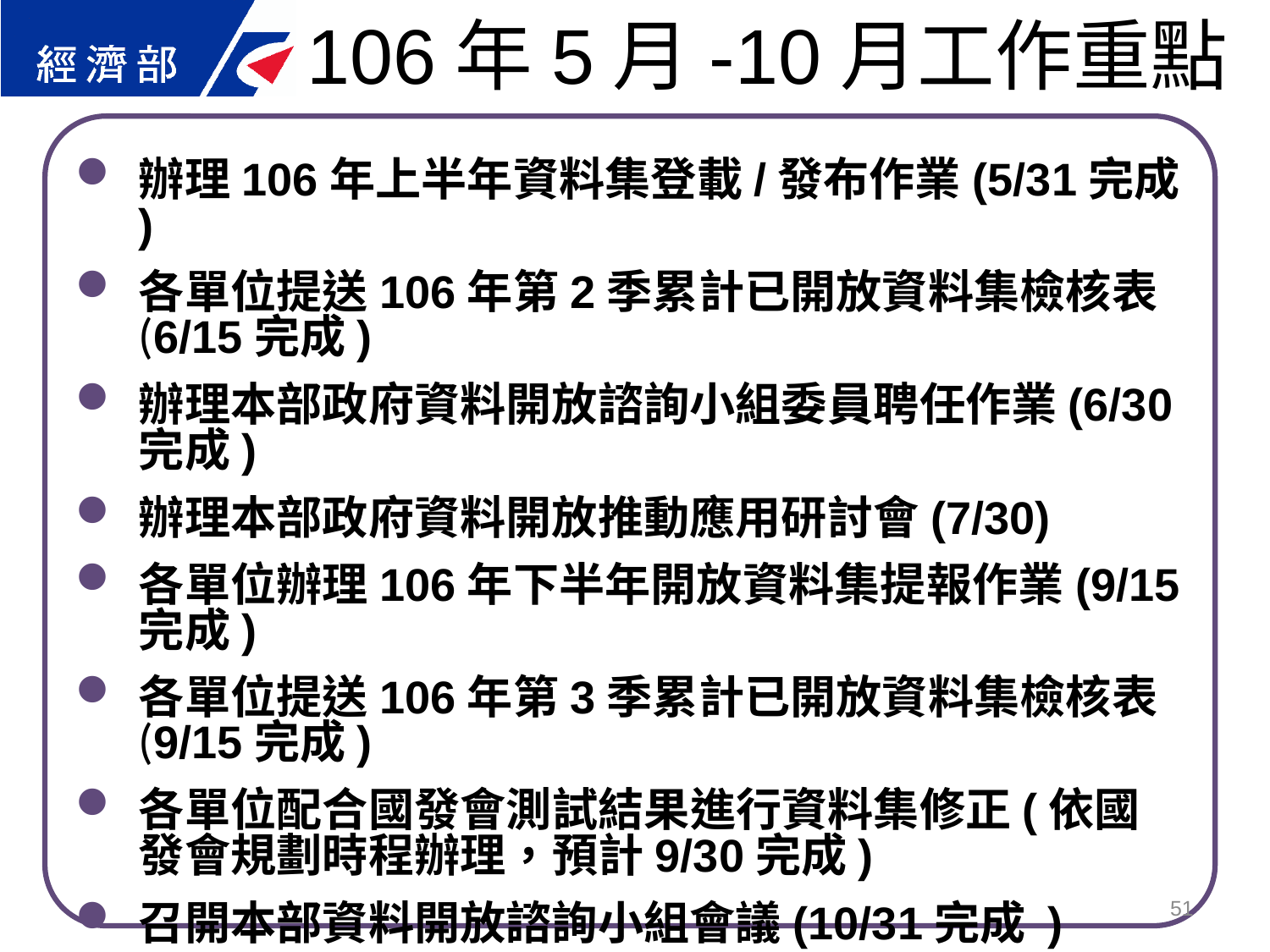

106年5月-10月工作重點
辦理106年上半年資料集登載/發布作業(5/31完成 )
各單位提送106年第2季累計已開放資料集檢核表(6/15完成)
辦理本部政府資料開放諮詢小組委員聘任作業(6/30完成)
辦理本部政府資料開放推動應用研討會(7/30)
各單位辦理106年下半年開放資料集提報作業(9/15完成)
各單位提送106年第3季累計已開放資料集檢核表(9/15完成)
各單位配合國發會測試結果進行資料集修正(依國發會規劃時程辦理，預計9/30完成)
召開本部資料開放諮詢小組會議(10/31完成 )

51